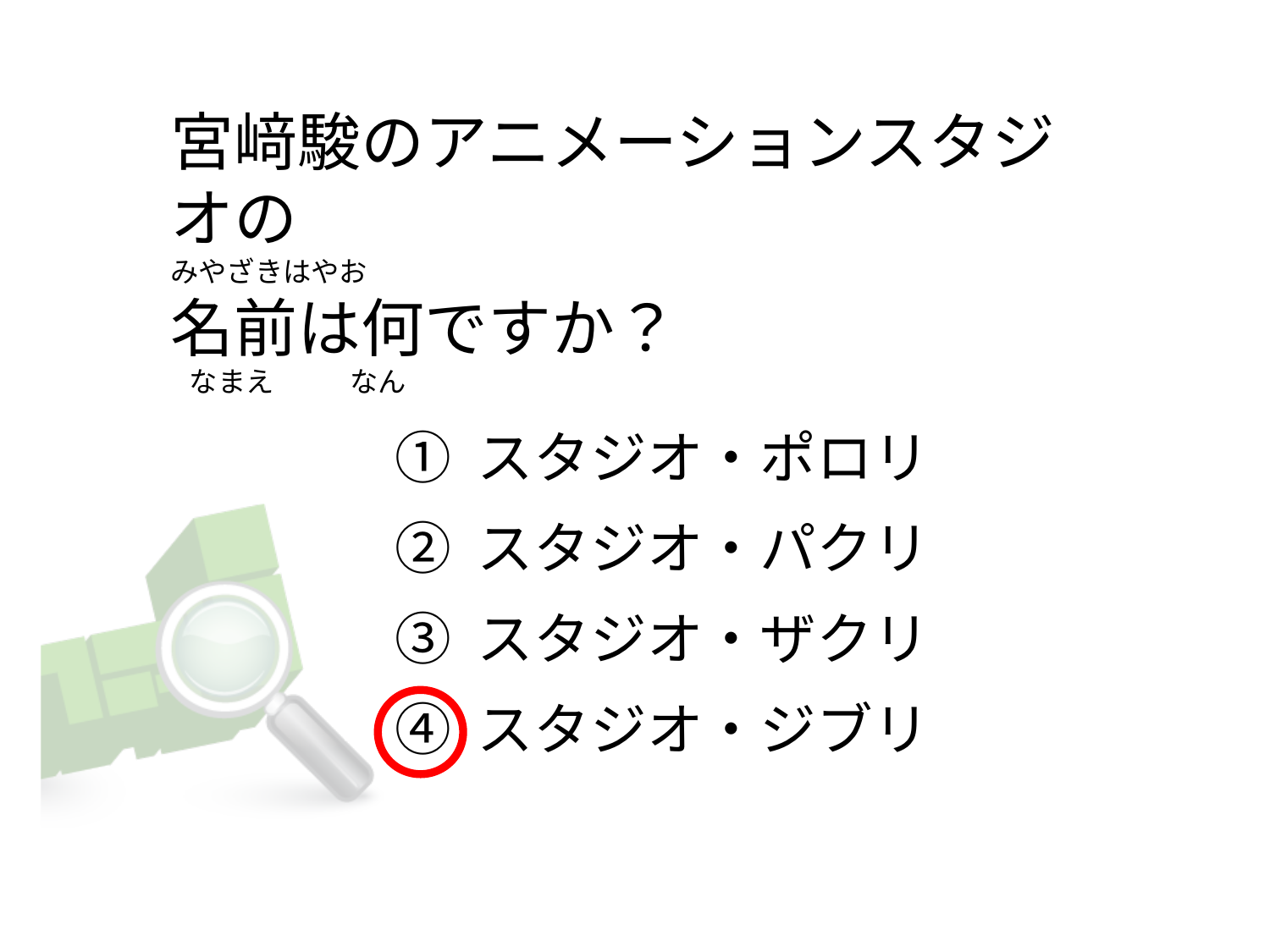

# 宮﨑駿のアニメーションスタジオの みやざきはやお 名前は何ですか？    なまえ            なん
① スタジオ・ポロリ
② スタジオ・パクリ
③ スタジオ・ザクリ
④ スタジオ・ジブリ